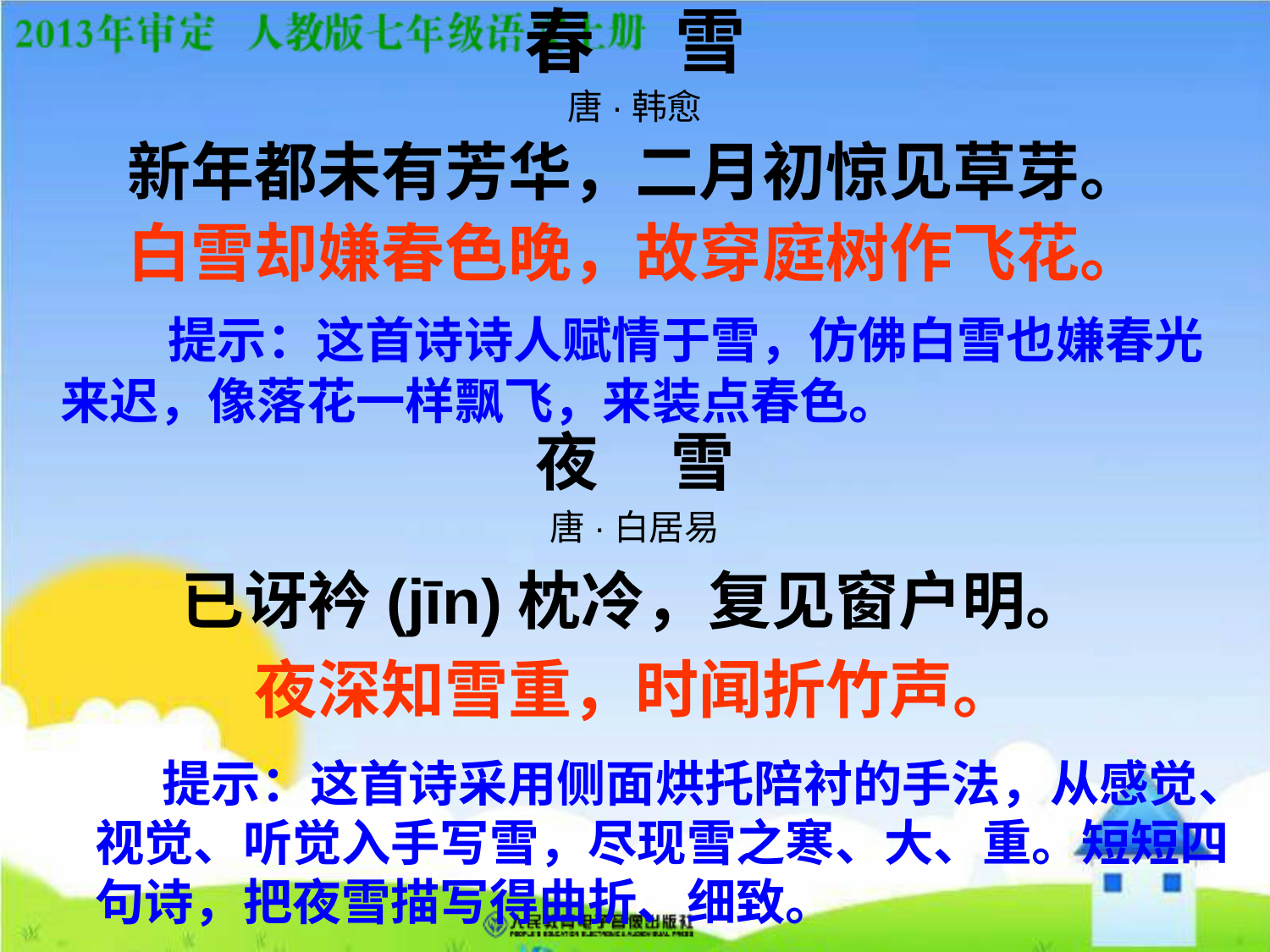

春     雪
唐·韩愈
新年都未有芳华，二月初惊见草芽。
白雪却嫌春色晚，故穿庭树作飞花。
           提示：这首诗诗人赋情于雪，仿佛白雪也嫌春光来迟，像落花一样飘飞，来装点春色。
夜     雪
唐·白居易
已讶衿(jīn)枕冷，复见窗户明。
夜深知雪重，时闻折竹声。
           提示：这首诗采用侧面烘托陪衬的手法，从感觉、视觉、听觉入手写雪，尽现雪之寒、大、重。短短四句诗，把夜雪描写得曲折、细致。